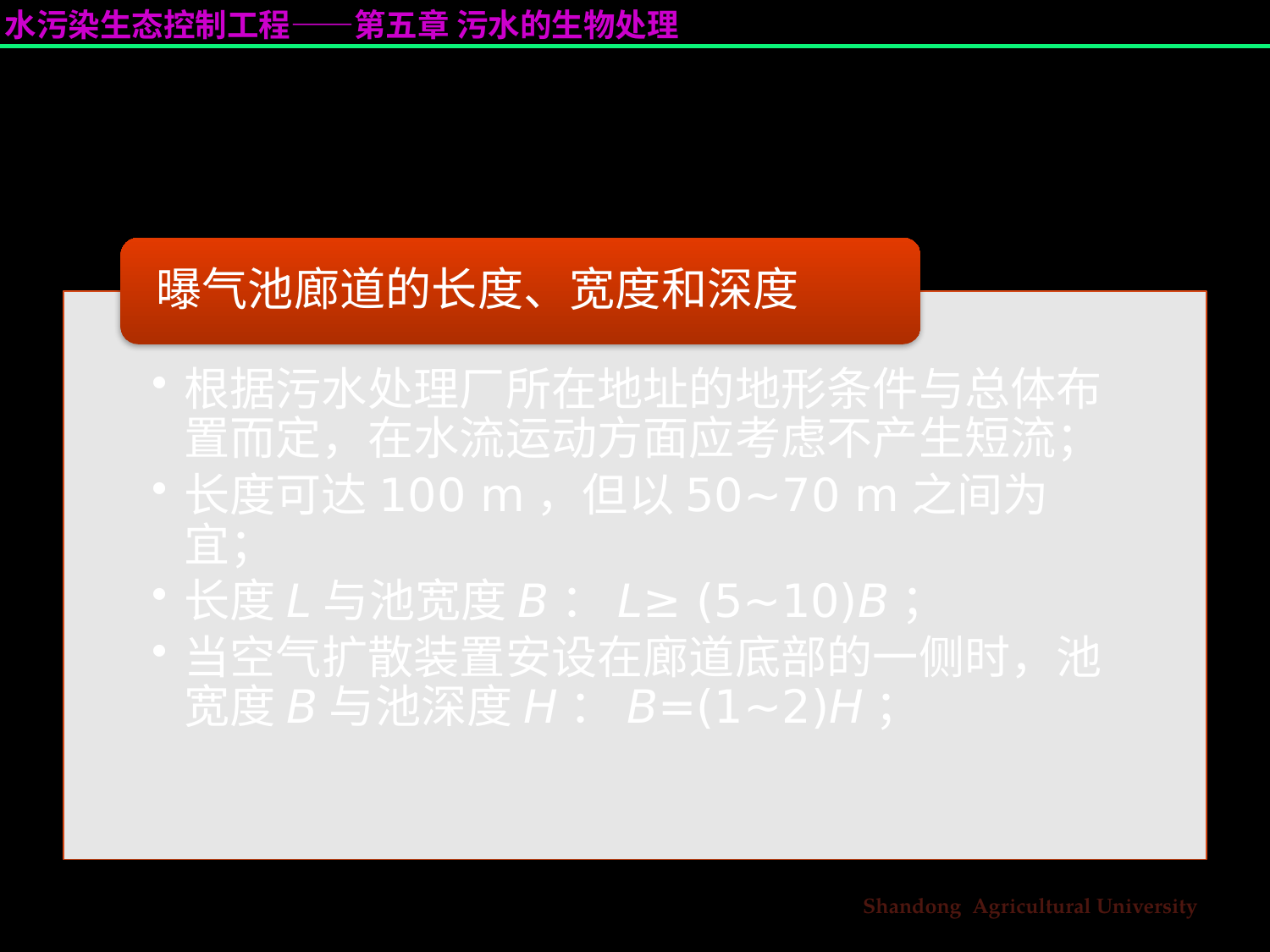

#
根据污水处理厂所在地址的地形条件与总体布置而定，在水流运动方面应考虑不产生短流；
长度可达100 m，但以50~70 m之间为宜；
长度L与池宽度B：L≥ (5~10)B；
当空气扩散装置安设在廊道底部的一侧时，池宽度B与池深度H：B=(1~2)H；
曝气池廊道的长度、宽度和深度